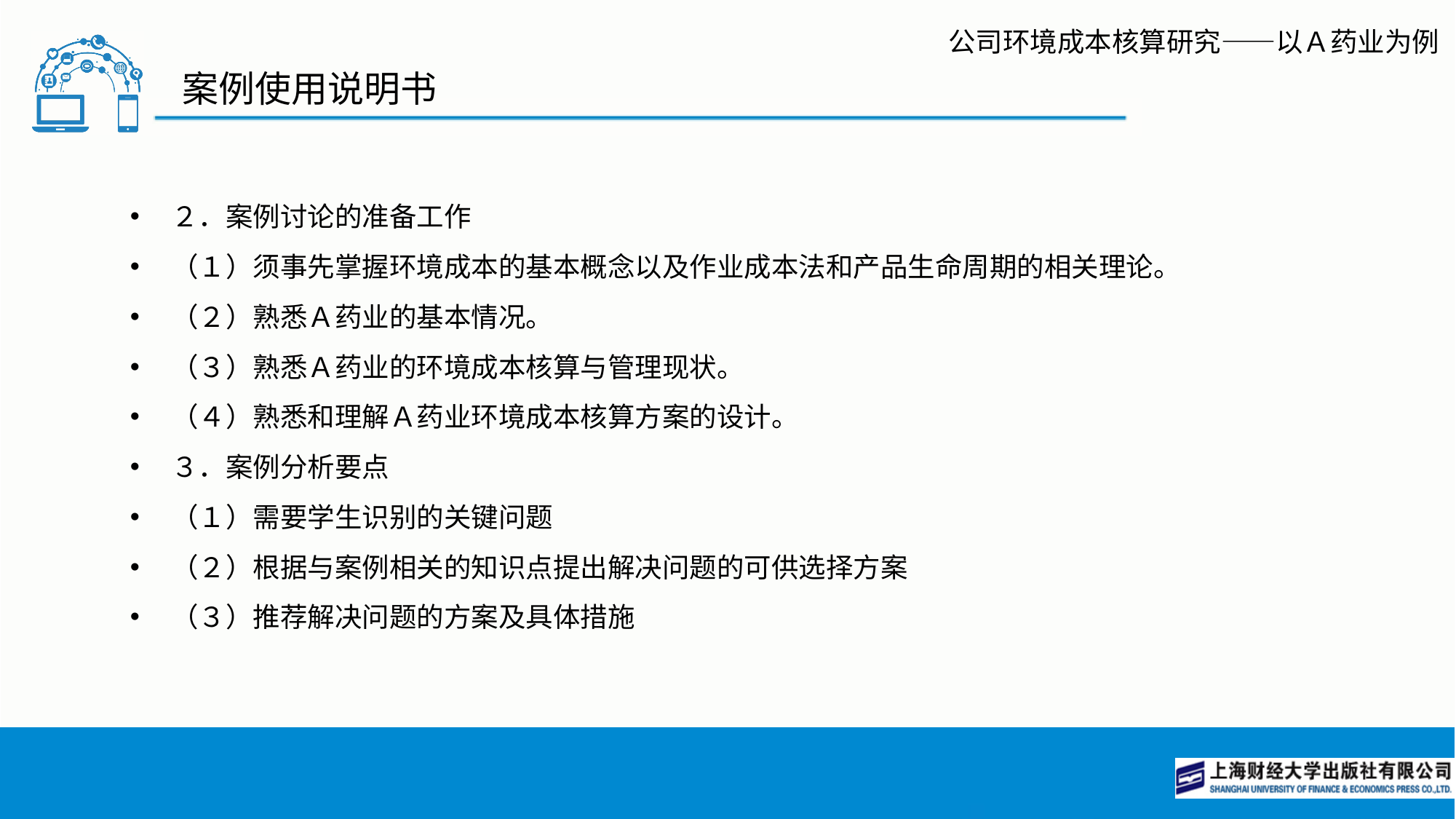

公司环境成本核算研究——以Ａ药业为例
# 案例使用说明书
２．案例讨论的准备工作
（１）须事先掌握环境成本的基本概念以及作业成本法和产品生命周期的相关理论。
（２）熟悉Ａ药业的基本情况。
（３）熟悉Ａ药业的环境成本核算与管理现状。
（４）熟悉和理解Ａ药业环境成本核算方案的设计。
３．案例分析要点
（１）需要学生识别的关键问题
（２）根据与案例相关的知识点提出解决问题的可供选择方案
（３）推荐解决问题的方案及具体措施